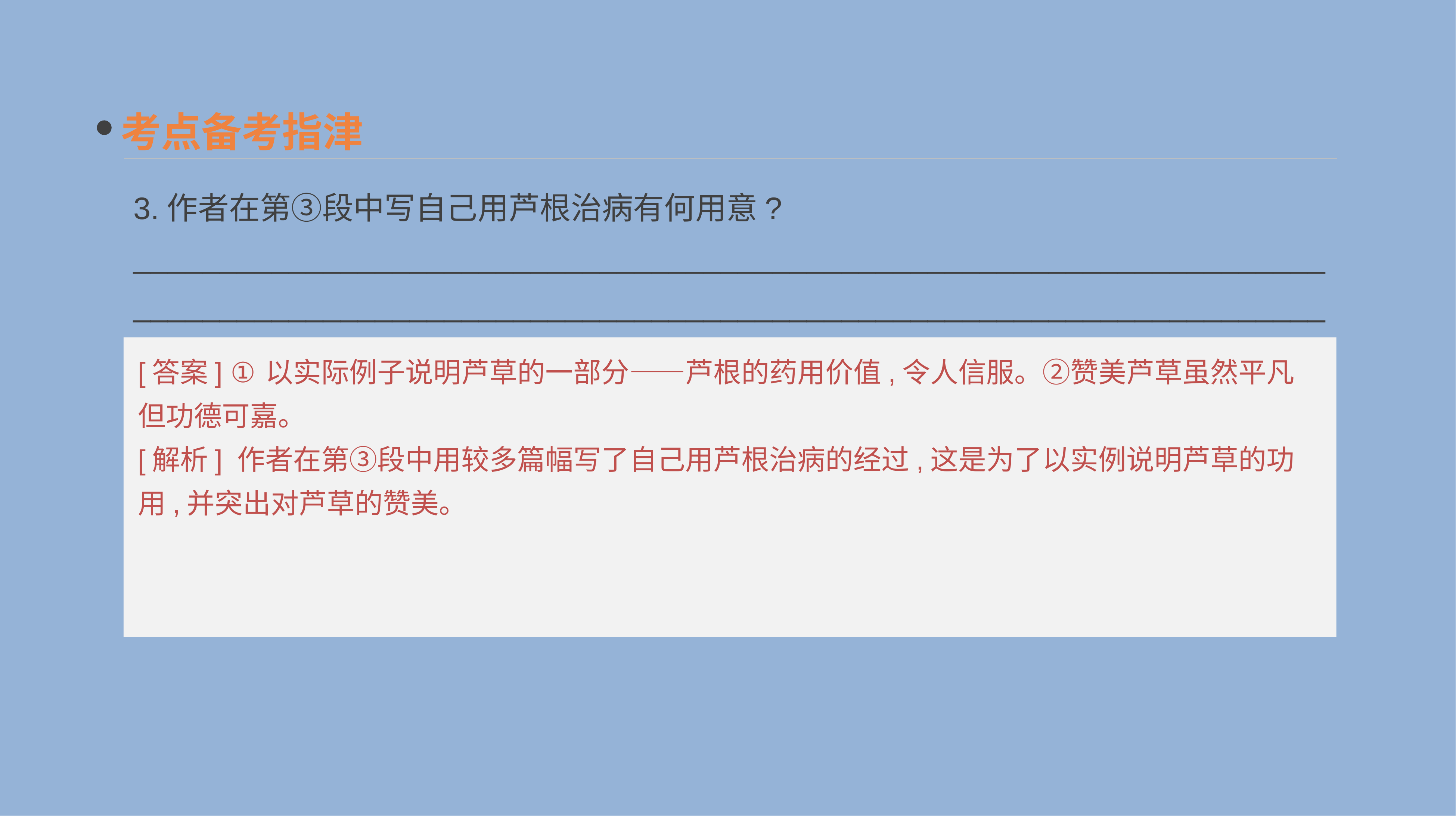

考点备考指津

3.作者在第③段中写自己用芦根治病有何用意?
__________________________________________________________________________________________________________________________________________________________________________

[答案] ①以实际例子说明芦草的一部分——芦根的药用价值,令人信服。②赞美芦草虽然平凡但功德可嘉。
[解析] 作者在第③段中用较多篇幅写了自己用芦根治病的经过,这是为了以实例说明芦草的功用,并突出对芦草的赞美。